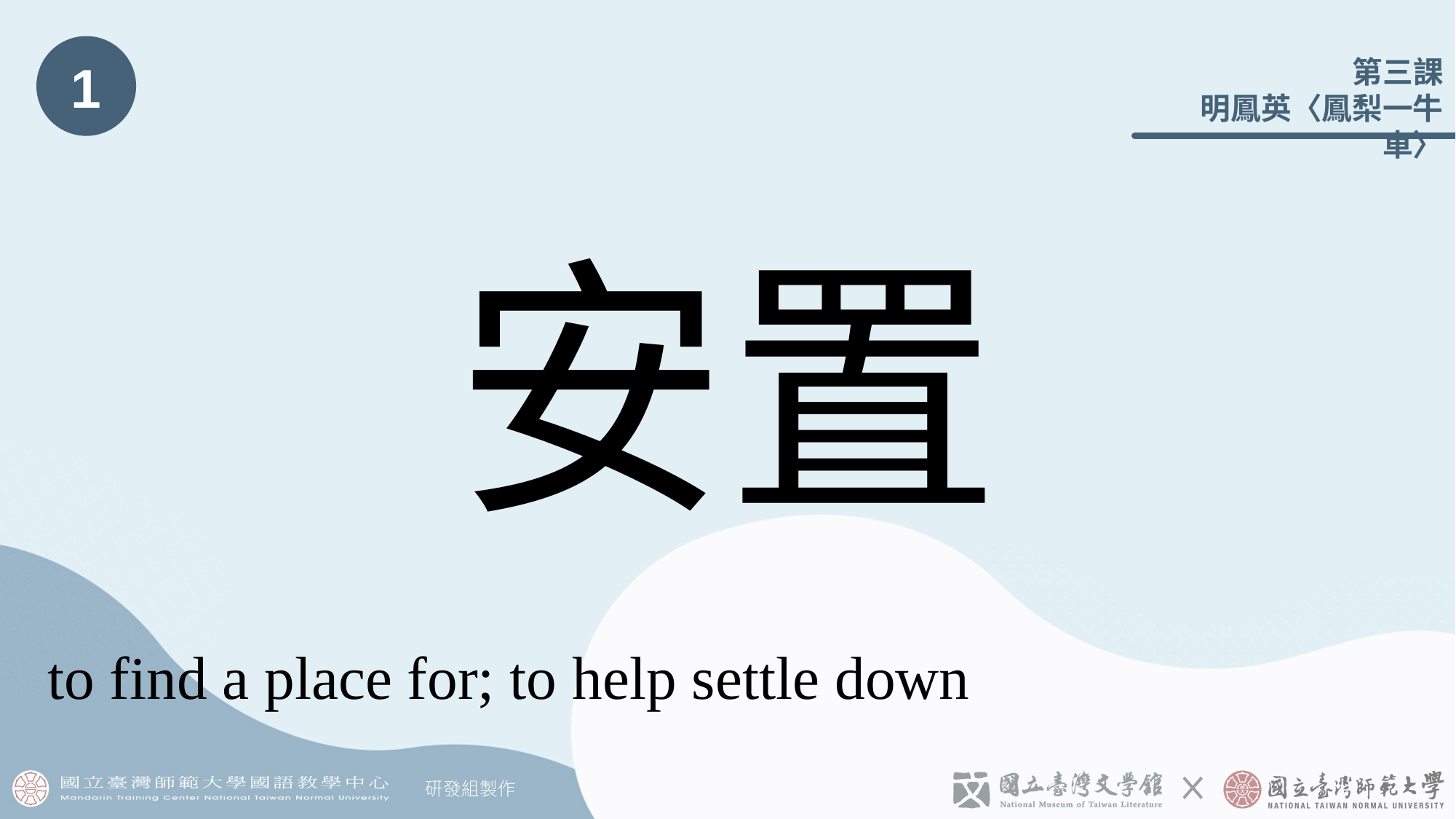

1
# 安置
to find a place for; to help settle down